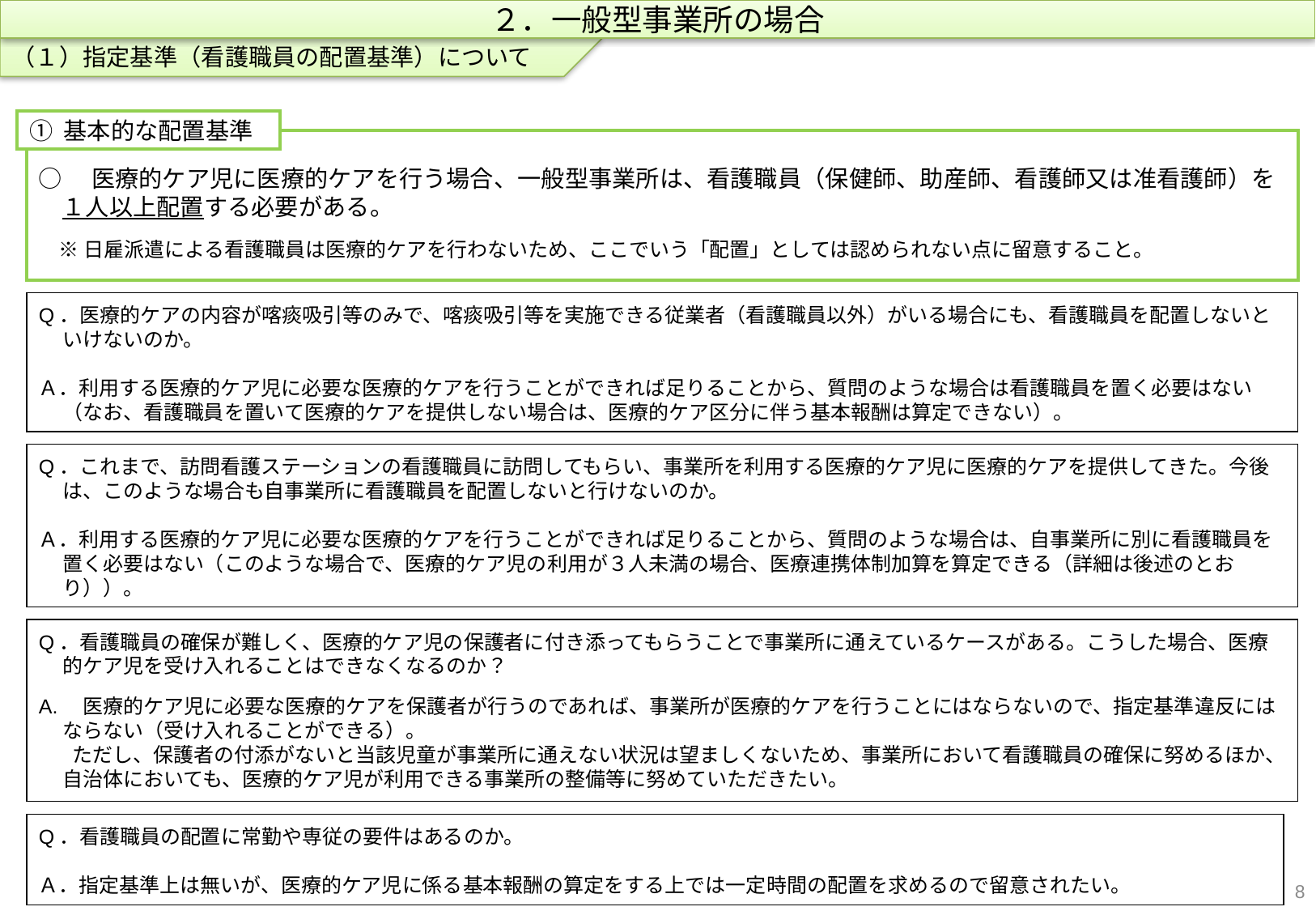

（１）指定基準（看護職員の配置基準）について
２．一般型事業所の場合
① 基本的な配置基準
○　医療的ケア児に医療的ケアを行う場合、一般型事業所は、看護職員（保健師、助産師、看護師又は准看護師）を１人以上配置する必要がある。

　※ 日雇派遣による看護職員は医療的ケアを行わないため、ここでいう「配置」としては認められない点に留意すること。
Q．医療的ケアの内容が喀痰吸引等のみで、喀痰吸引等を実施できる従業者（看護職員以外）がいる場合にも、看護職員を配置しないといけないのか。

Ａ．利用する医療的ケア児に必要な医療的ケアを行うことができれば足りることから、質問のような場合は看護職員を置く必要はない（なお、看護職員を置いて医療的ケアを提供しない場合は、医療的ケア区分に伴う基本報酬は算定できない）。
Q．これまで、訪問看護ステーションの看護職員に訪問してもらい、事業所を利用する医療的ケア児に医療的ケアを提供してきた。今後は、このような場合も自事業所に看護職員を配置しないと行けないのか。

Ａ．利用する医療的ケア児に必要な医療的ケアを行うことができれば足りることから、質問のような場合は、自事業所に別に看護職員を置く必要はない（このような場合で、医療的ケア児の利用が３人未満の場合、医療連携体制加算を算定できる（詳細は後述のとおり））。

Q．看護職員の確保が難しく、医療的ケア児の保護者に付き添ってもらうことで事業所に通えているケースがある。こうした場合、医療的ケア児を受け入れることはできなくなるのか？

A.　医療的ケア児に必要な医療的ケアを保護者が行うのであれば、事業所が医療的ケアを行うことにはならないので、指定基準違反にはならない（受け入れることができる）。
　   ただし、保護者の付添がないと当該児童が事業所に通えない状況は望ましくないため、事業所において看護職員の確保に努めるほか、自治体においても、医療的ケア児が利用できる事業所の整備等に努めていただきたい。

Q．看護職員の配置に常勤や専従の要件はあるのか。

Ａ．指定基準上は無いが、医療的ケア児に係る基本報酬の算定をする上では一定時間の配置を求めるので留意されたい。
8